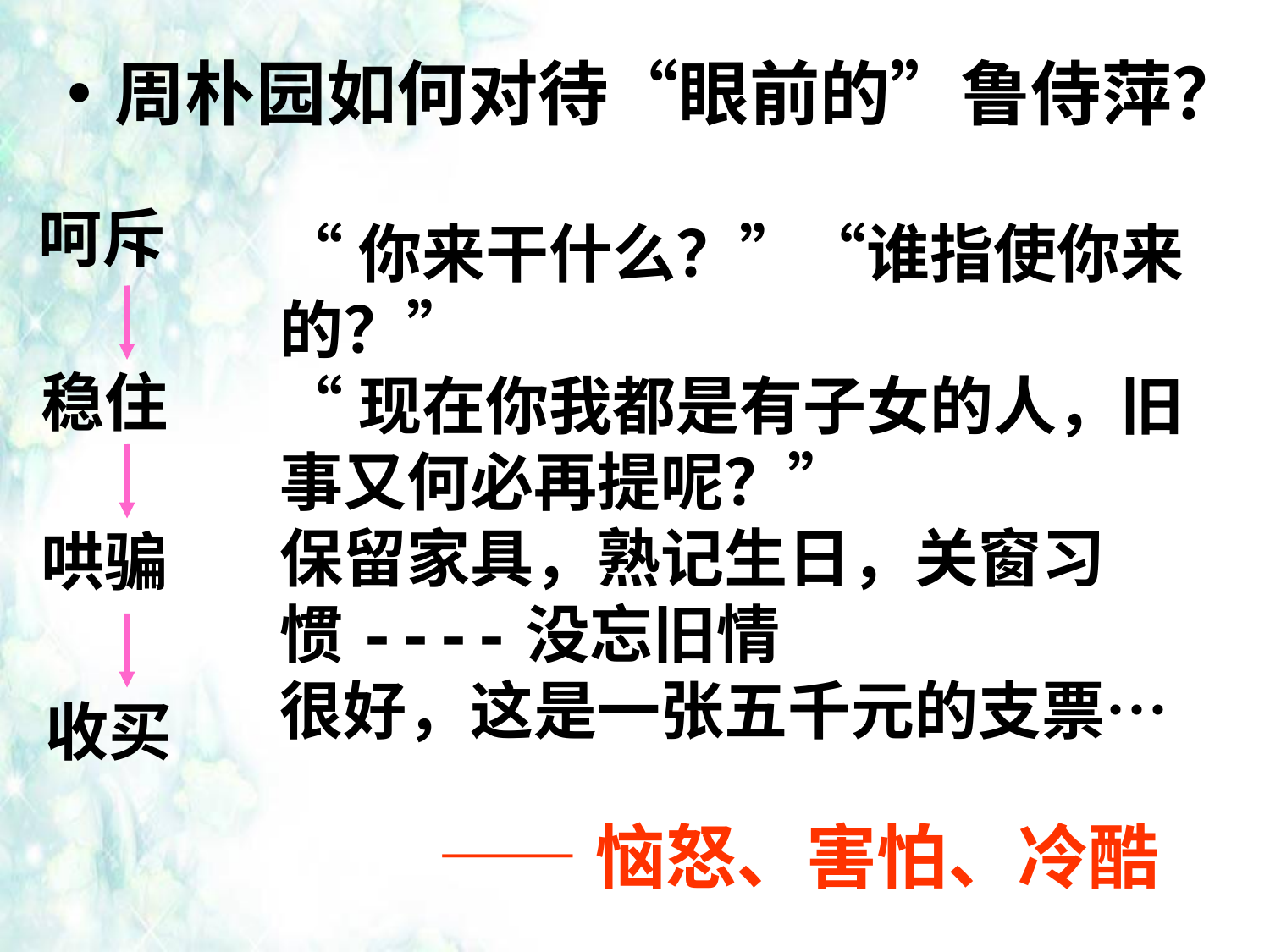

周朴园如何对待“眼前的”鲁侍萍？

呵斥
“你来干什么？”“谁指使你来的？”
“现在你我都是有子女的人，旧事又何必再提呢？”
保留家具，熟记生日，关窗习惯----没忘旧情
很好，这是一张五千元的支票…

稳住

哄骗

收买
——恼怒、害怕、冷酷